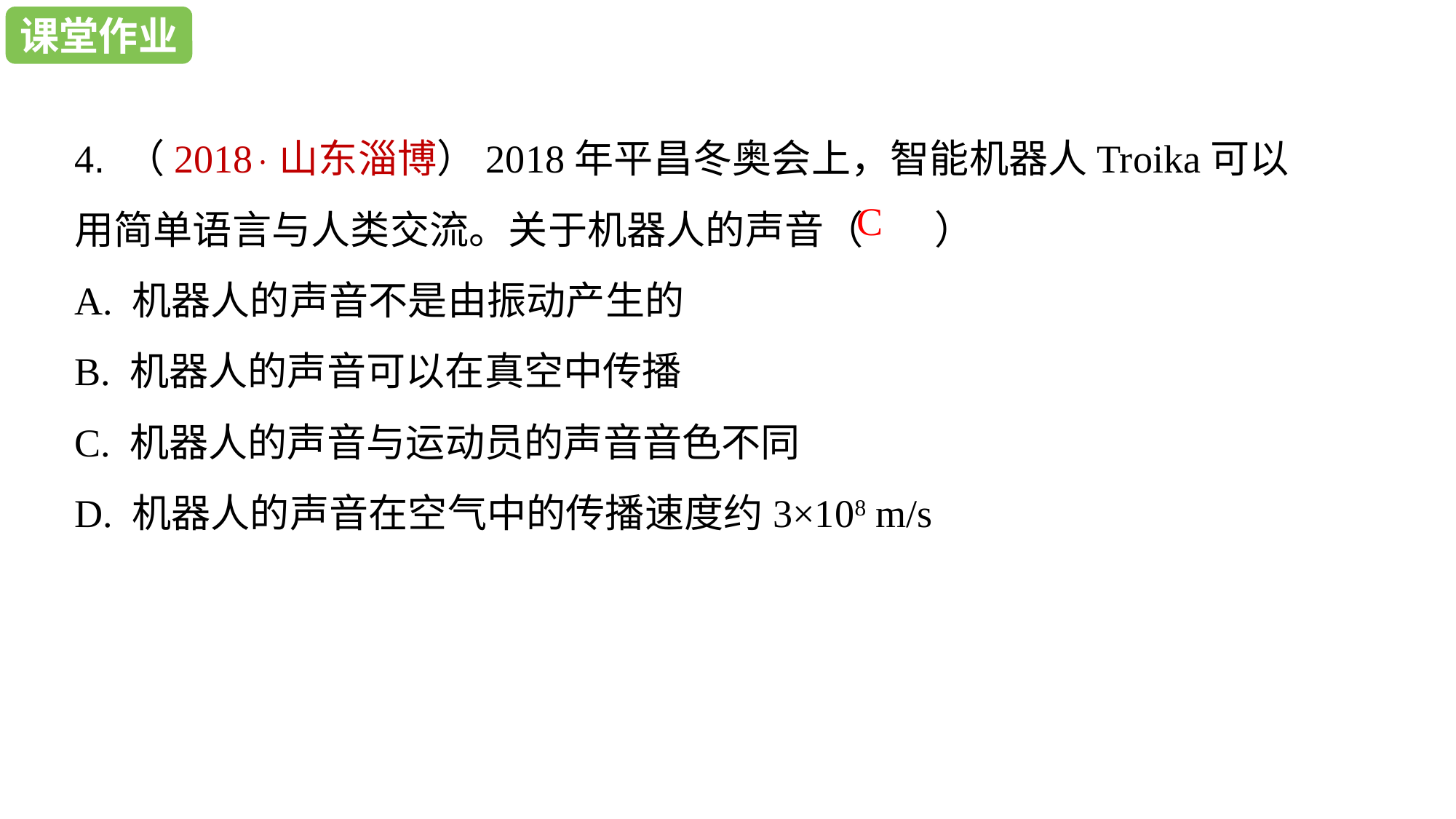

课堂作业
课堂作业
4. （2018·山东淄博）2018年平昌冬奥会上，智能机器人Troika可以用简单语言与人类交流。关于机器人的声音（        ）
A. 机器人的声音不是由振动产生的
B. 机器人的声音可以在真空中传播
C. 机器人的声音与运动员的声音音色不同
D. 机器人的声音在空气中的传播速度约3×108 m/s
C